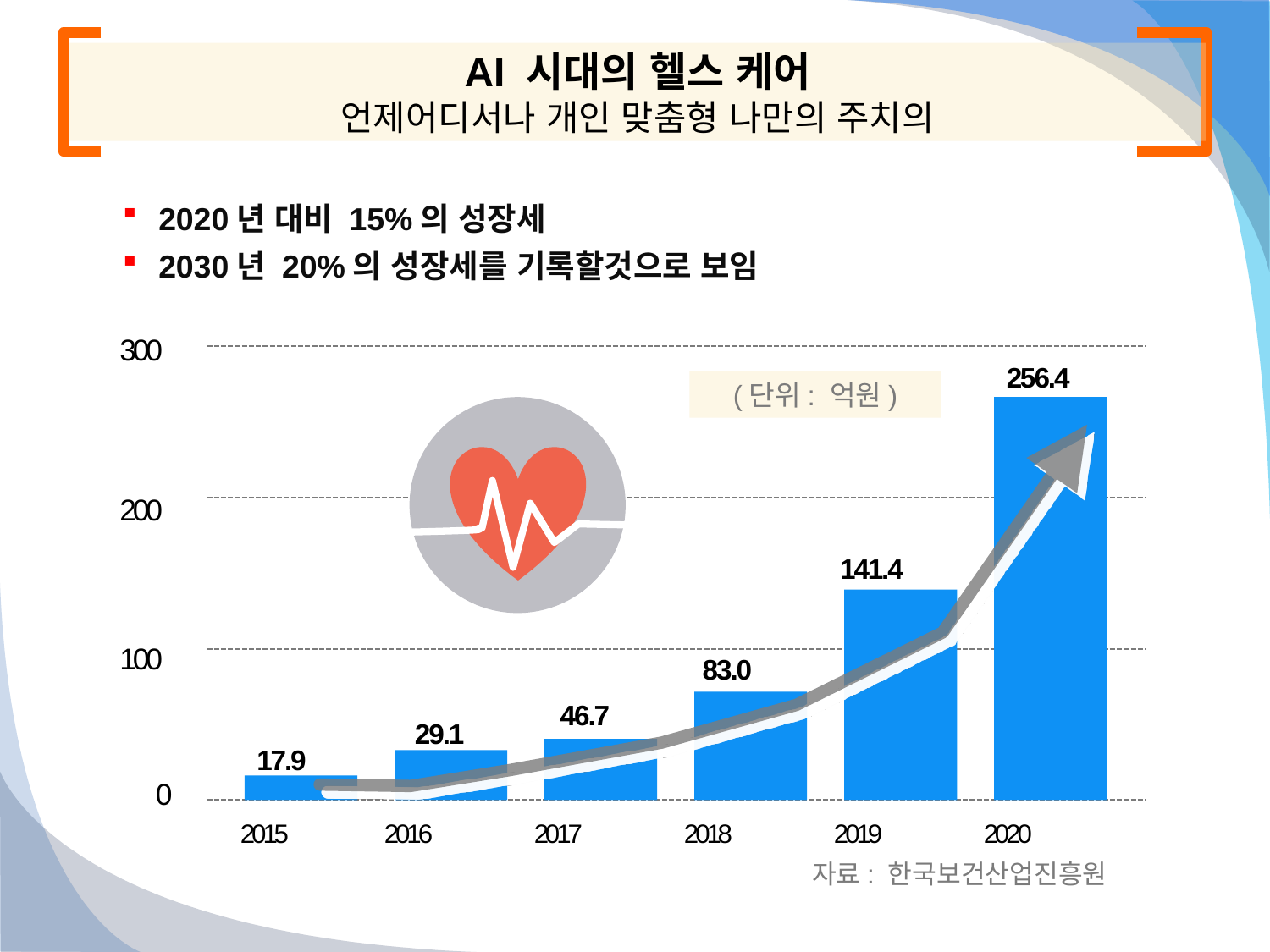

AI 시대의 헬스 케어
언제어디서나 개인 맞춤형 나만의 주치의
2020년 대비 15%의 성장세
2030년 20%의 성장세를 기록할것으로 보임
300
256.4
(단위: 억원)

200
141.4

100
83.0
46.7

29.1
17.9

0

2017
2019
2015
2016
2020
2018
자료: 한국보건산업진흥원